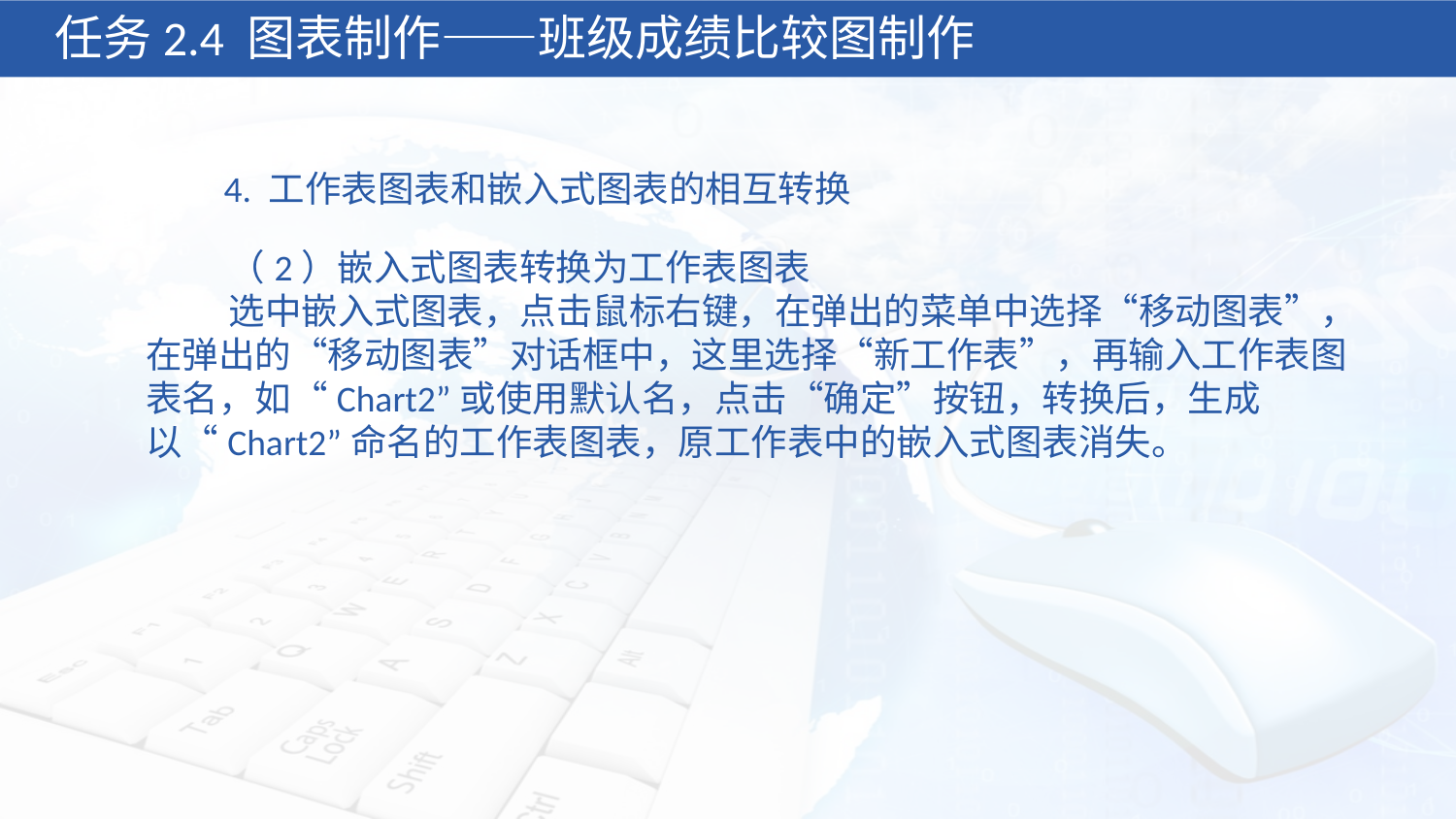

任务2.4 图表制作——班级成绩比较图制作
                  4. 工作表图表和嵌入式图表的相互转换
         （2）嵌入式图表转换为工作表图表
         选中嵌入式图表，点击鼠标右键，在弹出的菜单中选择“移动图表”，在弹出的“移动图表”对话框中，这里选择“新工作表”，再输入工作表图表名，如“Chart2”或使用默认名，点击“确定”按钮，转换后，生成以“Chart2”命名的工作表图表，原工作表中的嵌入式图表消失。